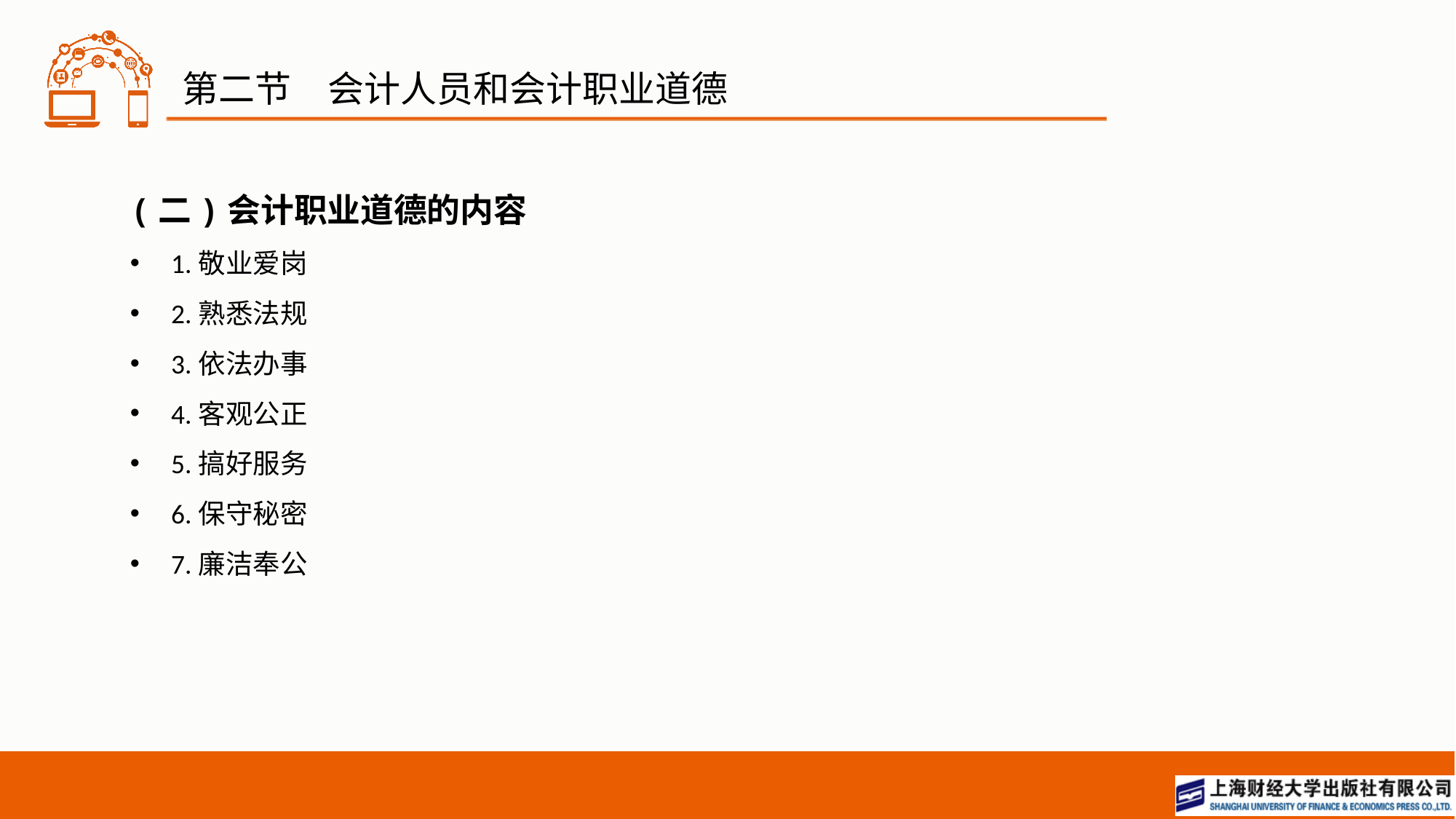

# 第二节　会计人员和会计职业道德
(二)会计职业道德的内容
1.敬业爱岗
2.熟悉法规
3.依法办事
4.客观公正
5.搞好服务
6.保守秘密
7.廉洁奉公